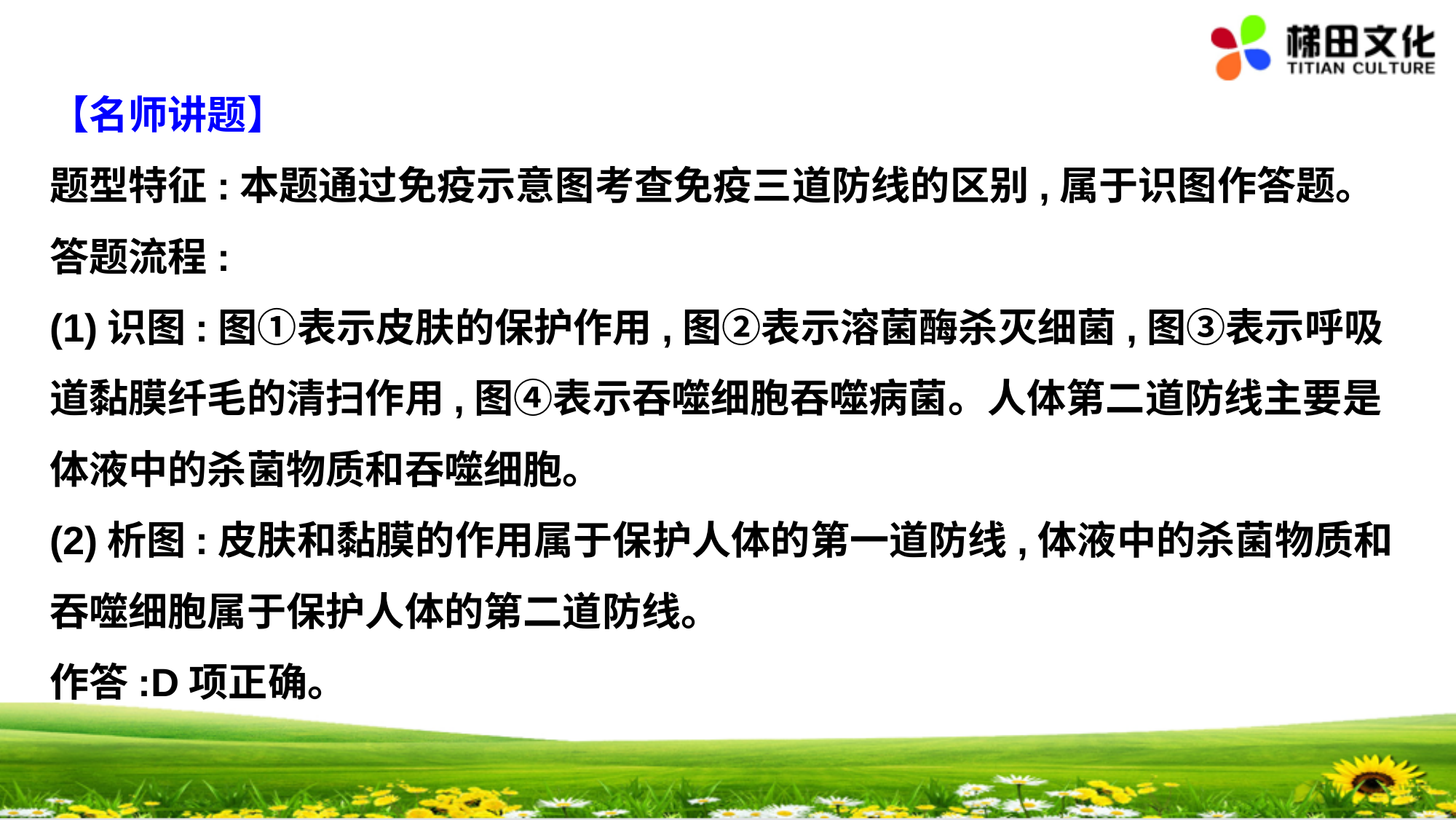

【名师讲题】
题型特征:本题通过免疫示意图考查免疫三道防线的区别,属于识图作答题。
答题流程:
(1)识图:图①表示皮肤的保护作用,图②表示溶菌酶杀灭细菌,图③表示呼吸道黏膜纤毛的清扫作用,图④表示吞噬细胞吞噬病菌。人体第二道防线主要是体液中的杀菌物质和吞噬细胞。
(2)析图:皮肤和黏膜的作用属于保护人体的第一道防线,体液中的杀菌物质和吞噬细胞属于保护人体的第二道防线。
作答:D项正确。